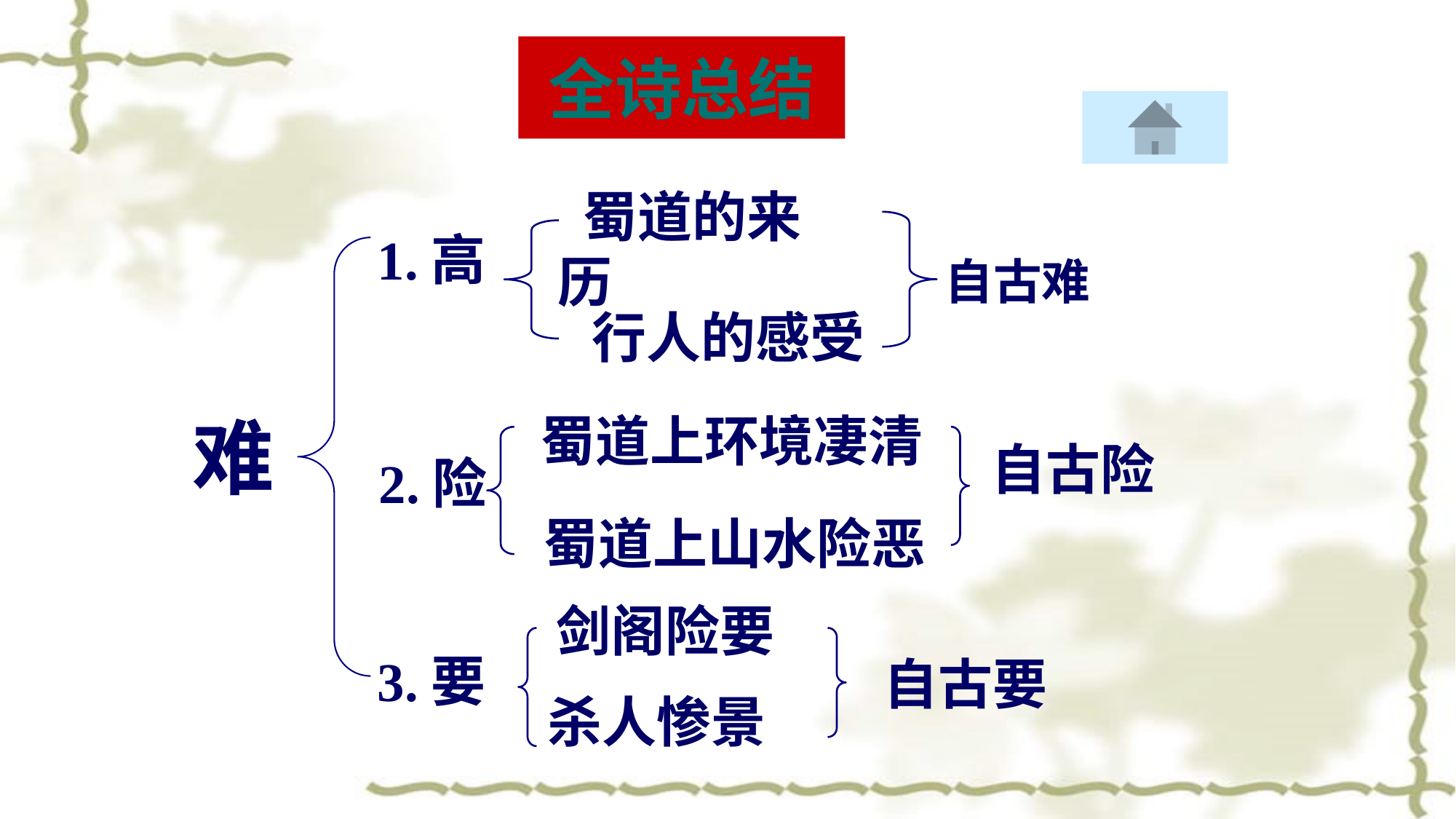

全诗总结

 蜀道的来历

1.高

自古难
 行人的感受

 自古险
难
蜀道上环境凄清

  2.险
  蜀道上山水险恶
剑阁险要

3.要
自古要

杀人惨景